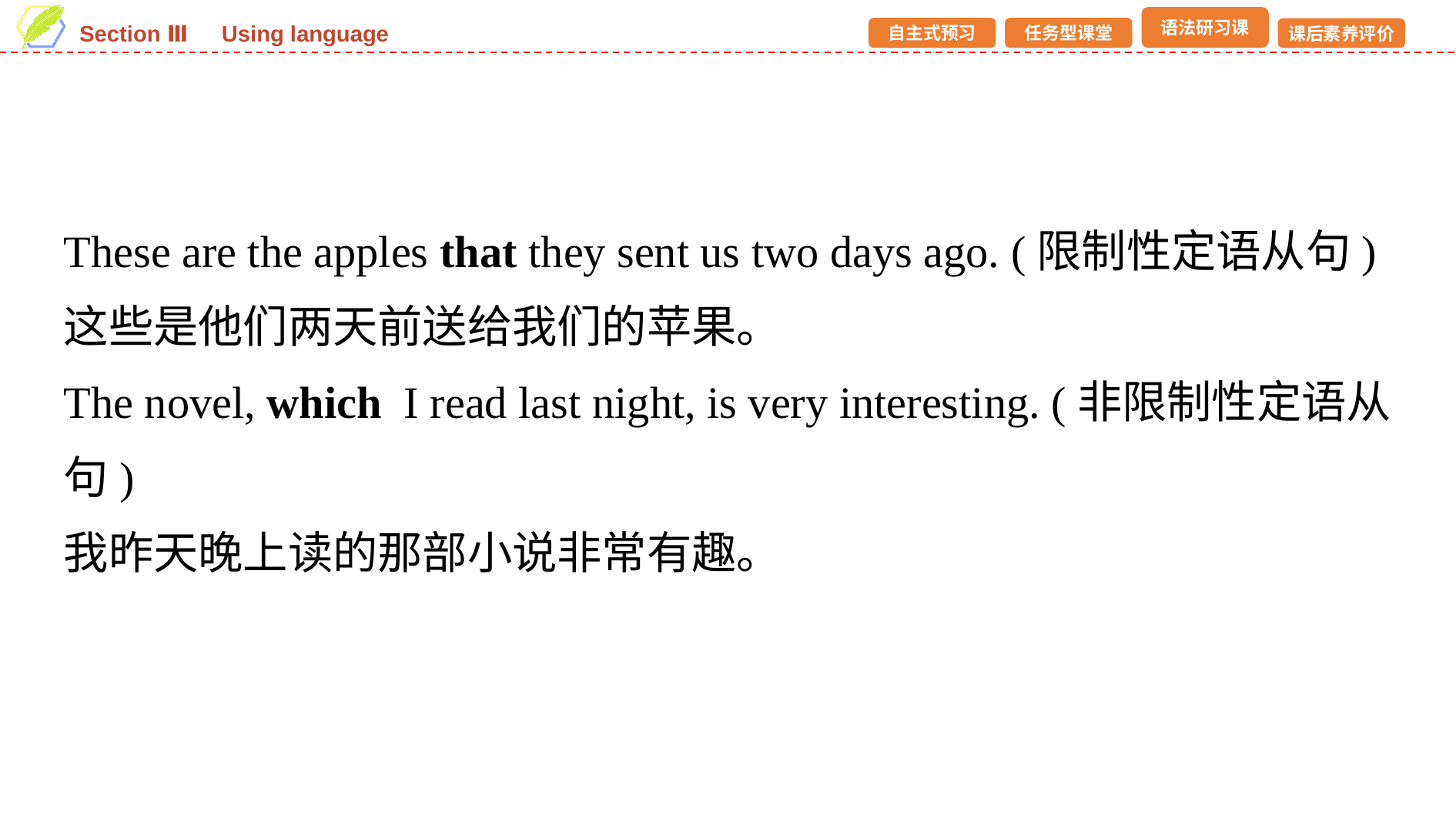

These are the apples that they sent us two days ago. (限制性定语从句)
这些是他们两天前送给我们的苹果。
The novel, which  I read last night, is very interesting. (非限制性定语从句)
我昨天晚上读的那部小说非常有趣。